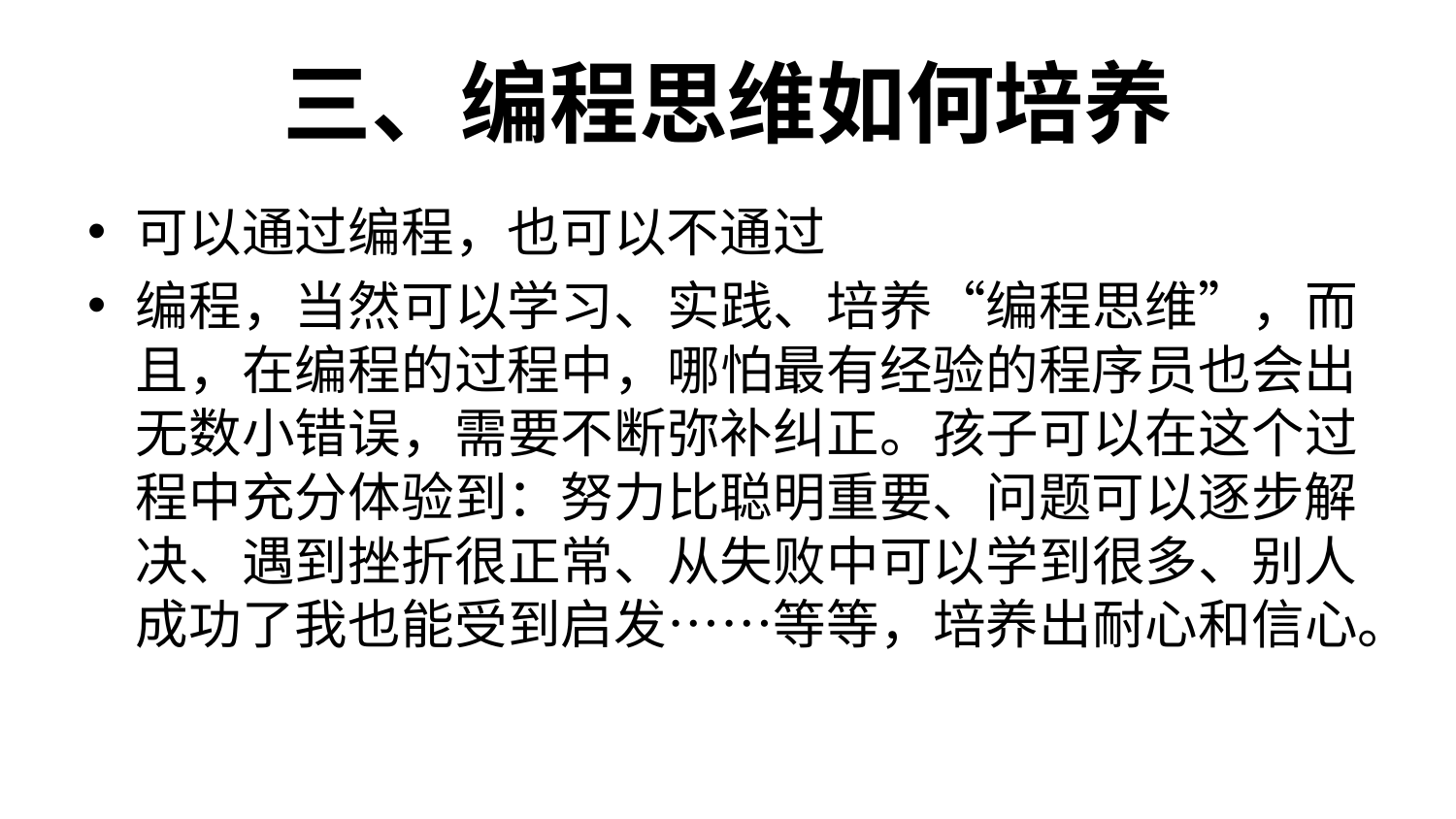

# 三、编程思维如何培养
可以通过编程，也可以不通过
编程，当然可以学习、实践、培养“编程思维”，而且，在编程的过程中，哪怕最有经验的程序员也会出无数小错误，需要不断弥补纠正。孩子可以在这个过程中充分体验到：努力比聪明重要、问题可以逐步解决、遇到挫折很正常、从失败中可以学到很多、别人成功了我也能受到启发……等等，培养出耐心和信心。